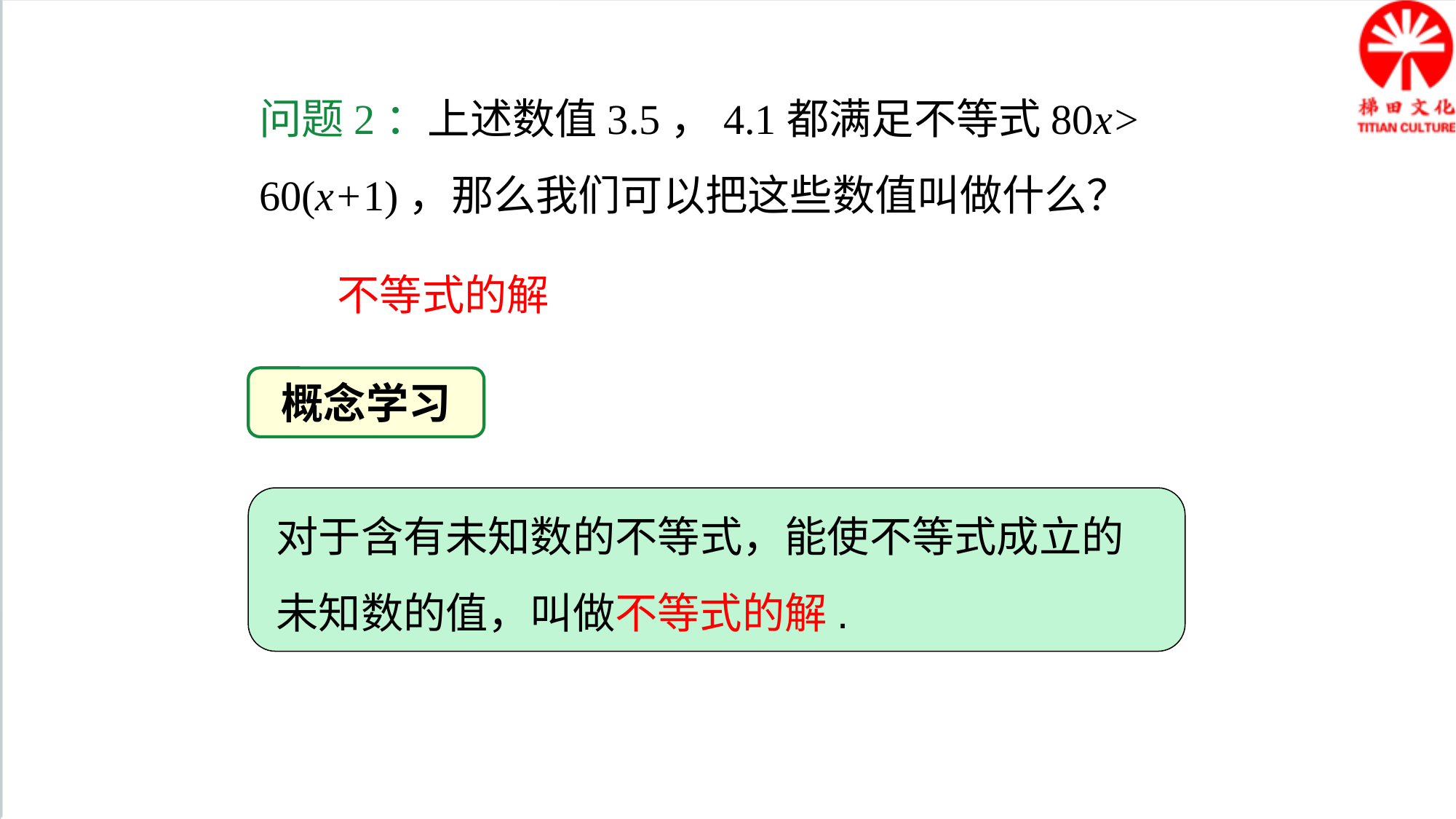

问题2：上述数值3.5，4.1都满足不等式80x>
60(x+1)，那么我们可以把这些数值叫做什么？
不等式的解
概念学习
对于含有未知数的不等式，能使不等式成立的未知数的值，叫做不等式的解.